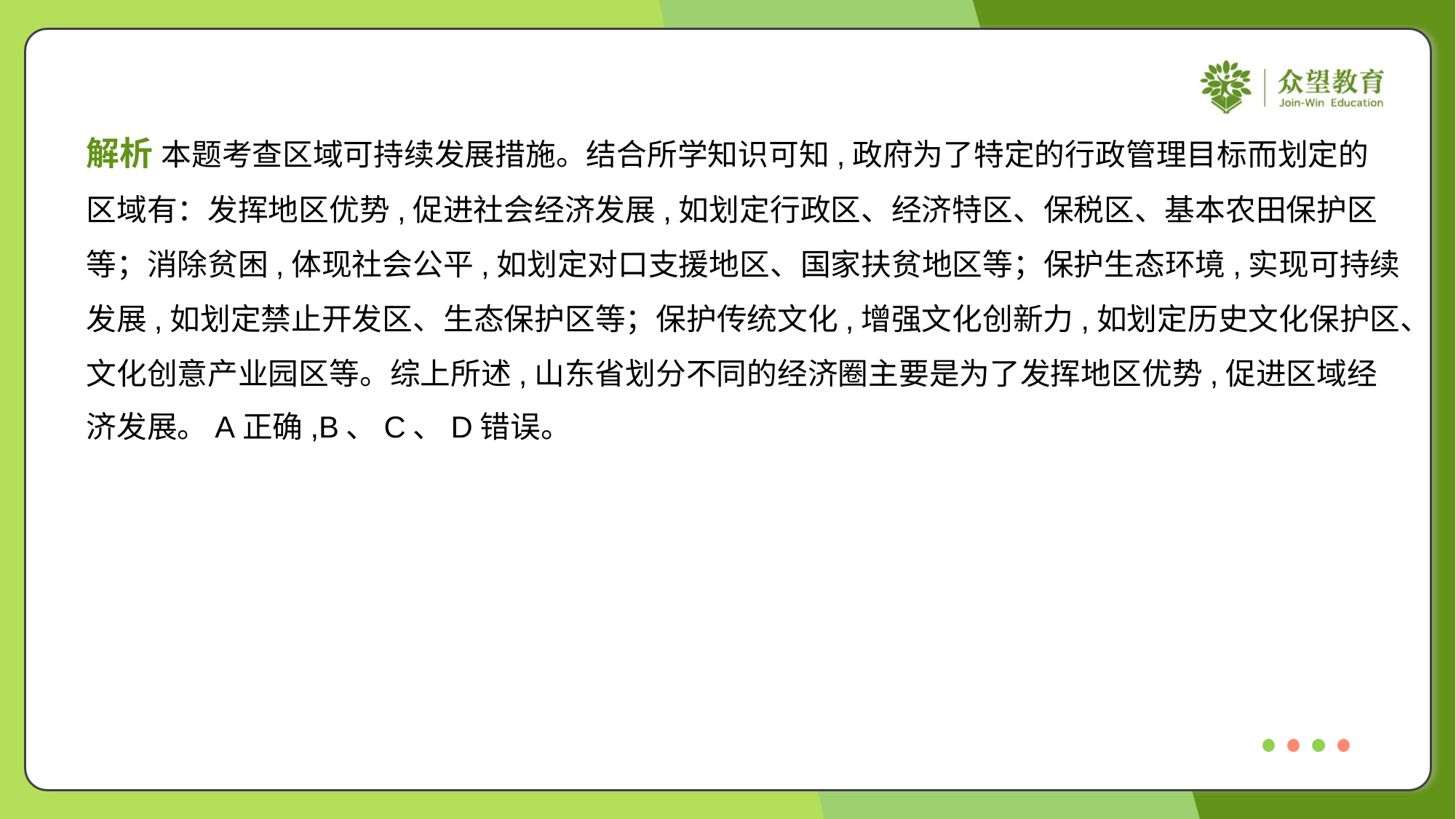

解析 本题考查区域可持续发展措施。结合所学知识可知,政府为了特定的行政管理目标而划定的
区域有：发挥地区优势,促进社会经济发展,如划定行政区、经济特区、保税区、基本农田保护区
等；消除贫困,体现社会公平,如划定对口支援地区、国家扶贫地区等；保护生态环境,实现可持续
发展,如划定禁止开发区、生态保护区等；保护传统文化,增强文化创新力,如划定历史文化保护区、
文化创意产业园区等。综上所述,山东省划分不同的经济圈主要是为了发挥地区优势,促进区域经
济发展。A正确,B、C、D错误。